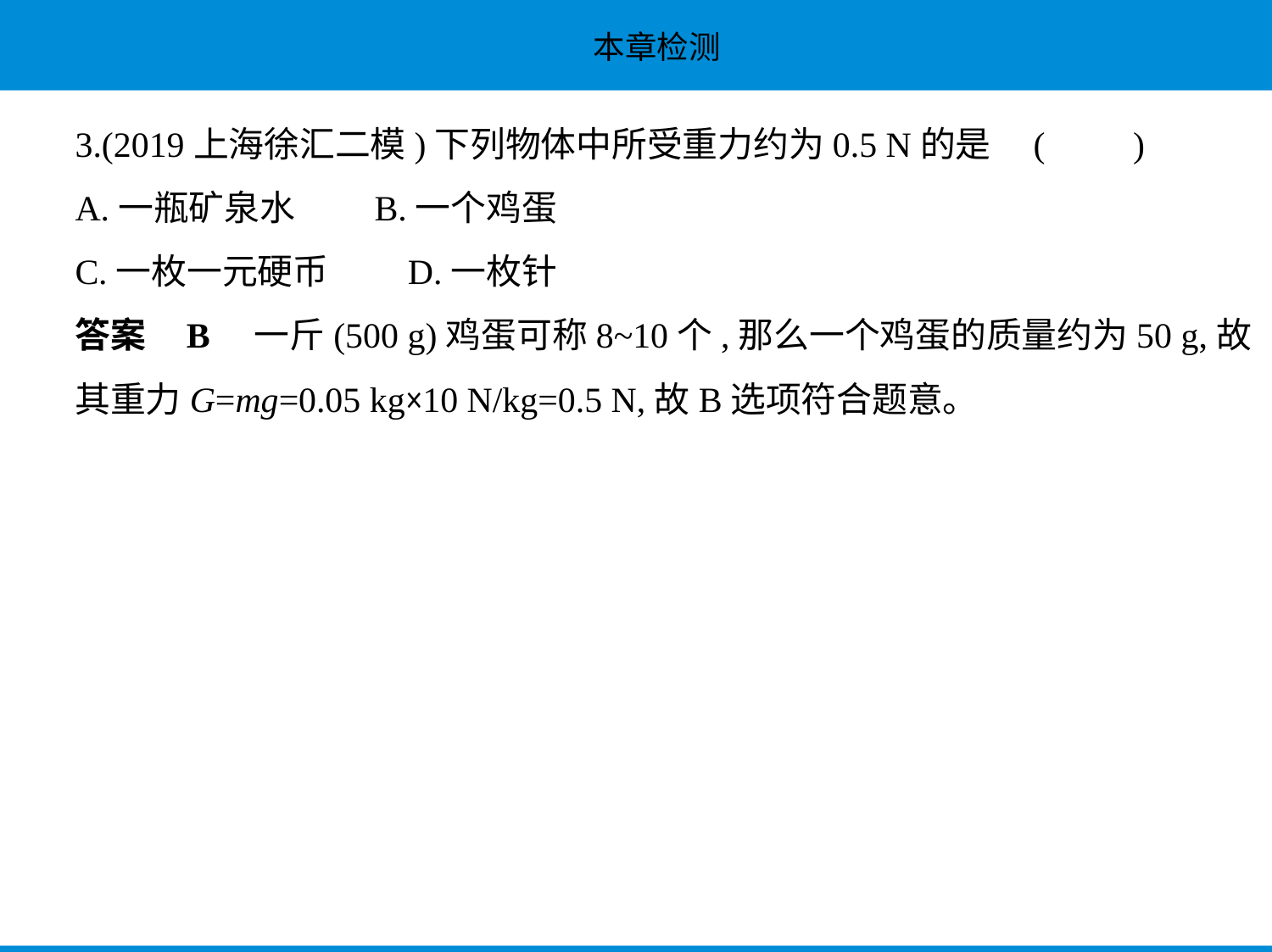

3.(2019上海徐汇二模)下列物体中所受重力约为0.5 N的是 (　　)
A.一瓶矿泉水　　B.一个鸡蛋
C.一枚一元硬币　　D.一枚针
答案    B    一斤(500 g)鸡蛋可称8~10个,那么一个鸡蛋的质量约为50 g,故
其重力G=mg=0.05 kg×10 N/kg=0.5 N,故B选项符合题意。